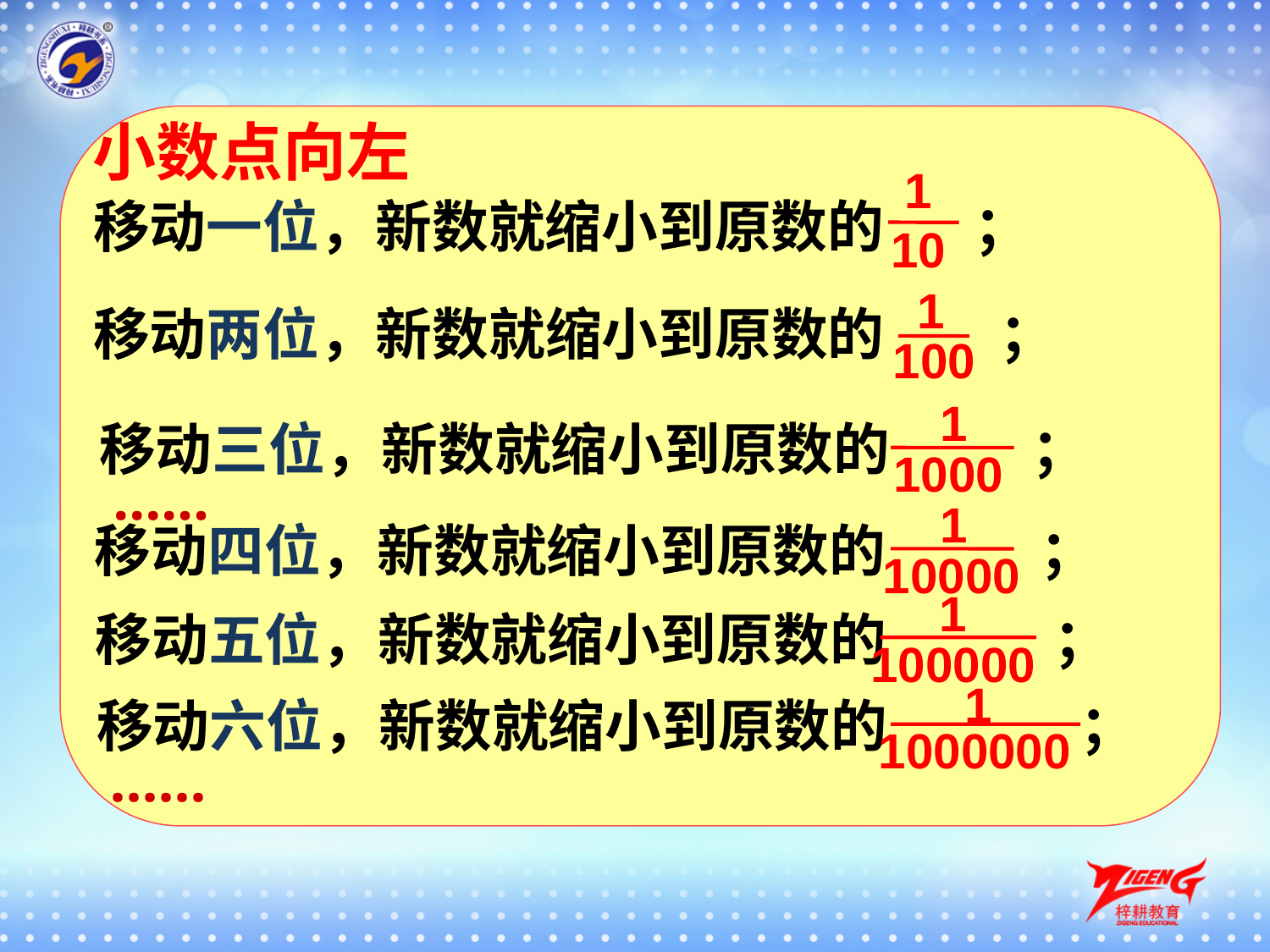

小数点向左
1
10

移动一位，新数就缩小到原数的       ；
1
100

移动两位，新数就缩小到原数的         ；
1
1000

移动三位，新数就缩小到原数的           ；
‥‥‥
1
10000

移动四位，新数就缩小到原数的            ；
1
100000

移动五位，新数就缩小到原数的             ；
1
1000000

移动六位，新数就缩小到原数的               ；
‥‥‥